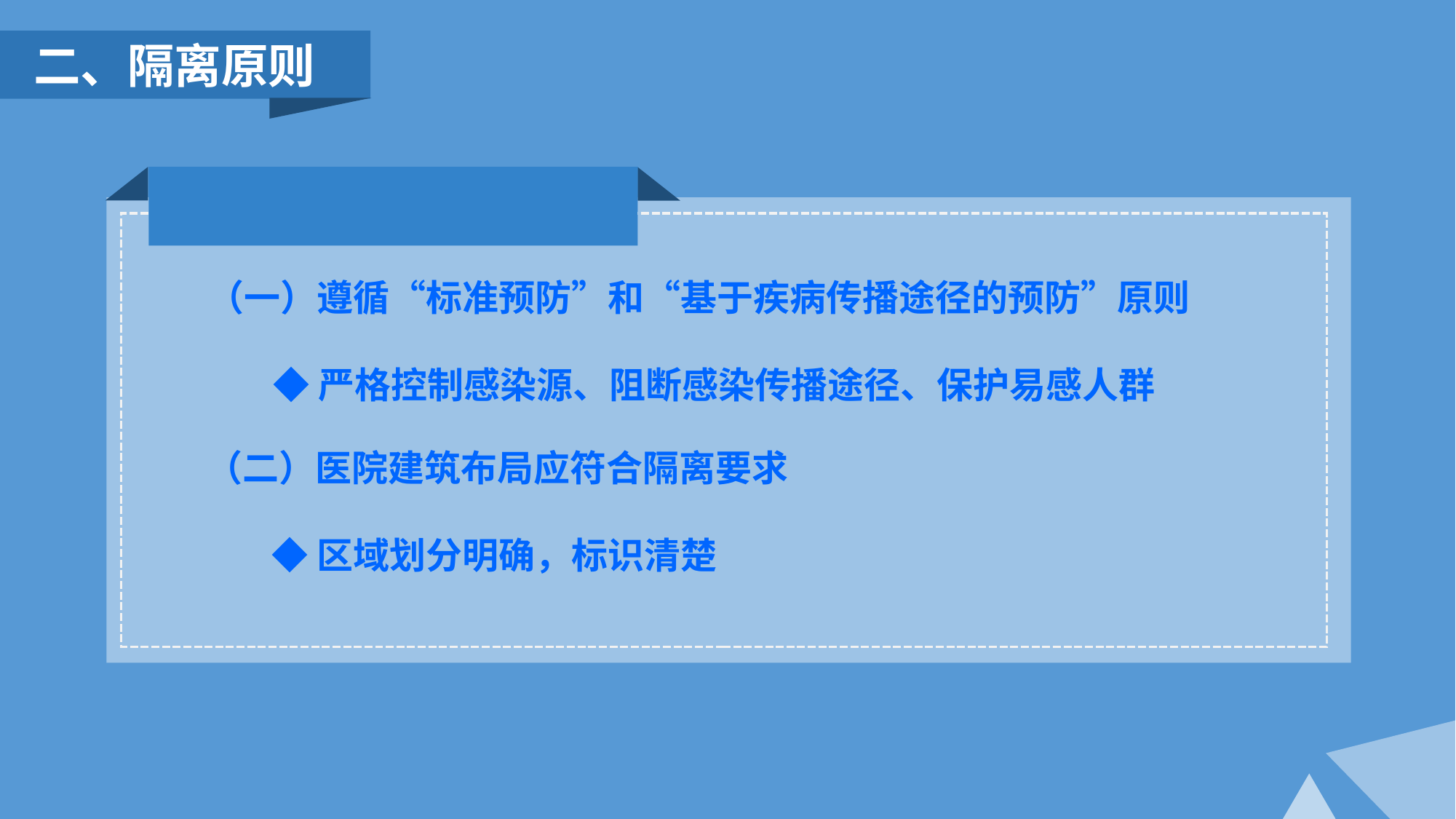

二、隔离原则

（一）遵循“标准预防”和“基于疾病传播途径的预防”原则

        ◆严格控制感染源、阻断感染传播途径、保护易感人群
（二）医院建筑布局应符合隔离要求

        ◆区域划分明确，标识清楚